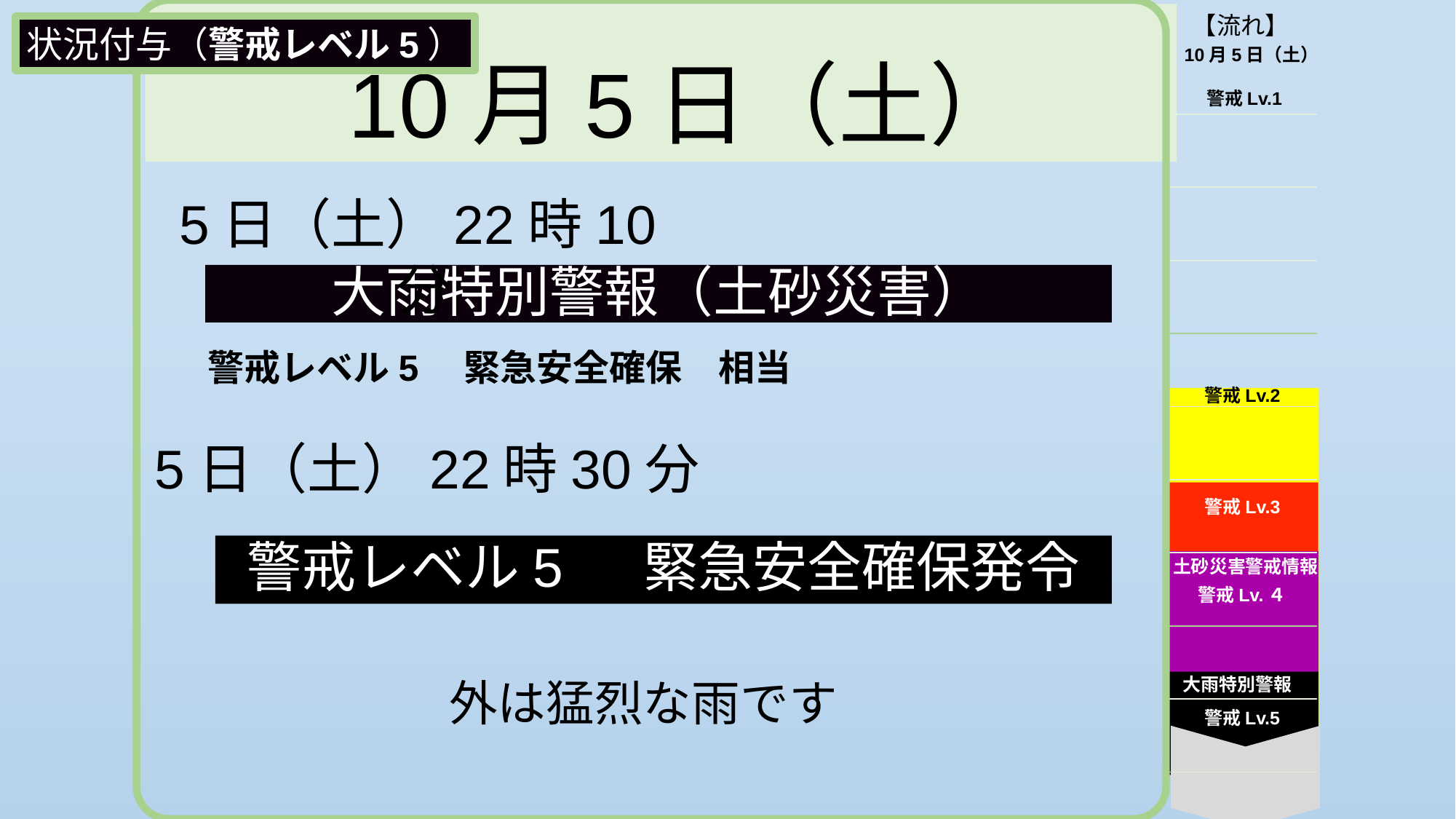

| 【流れ】 |
| --- |
|  |
|  |
|  |
|  |
|  |
|  |
|  |
|  |
|  |
|  |
10月5日（土）
状況付与（警戒レベル5）
10月5日（土）
警戒Lv.1

5日（土）22時10分
大雨特別警報（土砂災害）
警戒レベル5　緊急安全確保　相当
警戒Lv.2

5日（土）22時30分

警戒Lv.3
警戒レベル5　 緊急安全確保発令

土砂災害警戒情報
警戒Lv.４
外は猛烈な雨です

大雨特別警報

警戒Lv.5